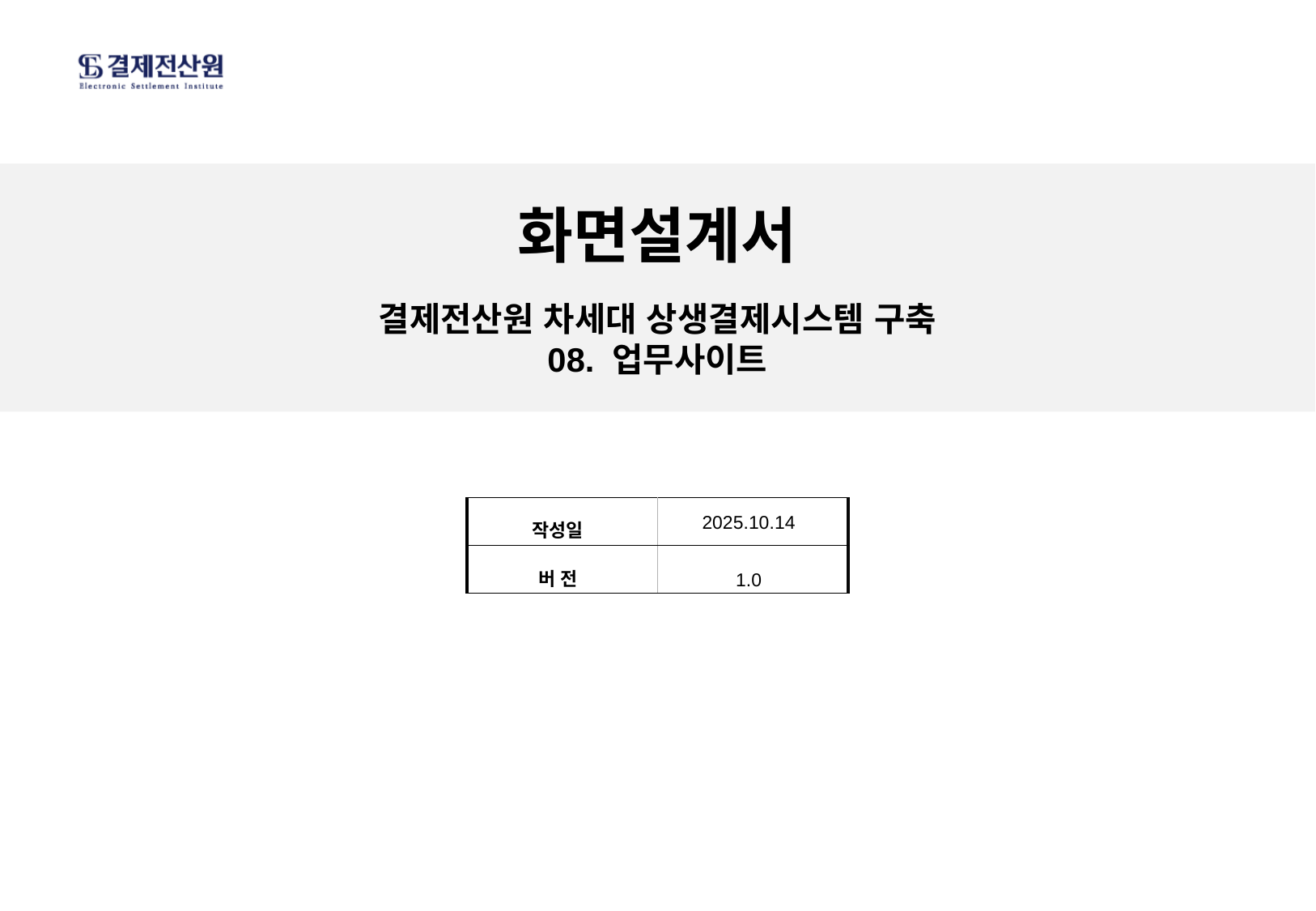

# 화면설계서
결제전산원 차세대 상생결제시스템 구축
08. 업무사이트
| 작성일 | 2025.10.14 |
| --- | --- |
| 버 전 | 1.0 |